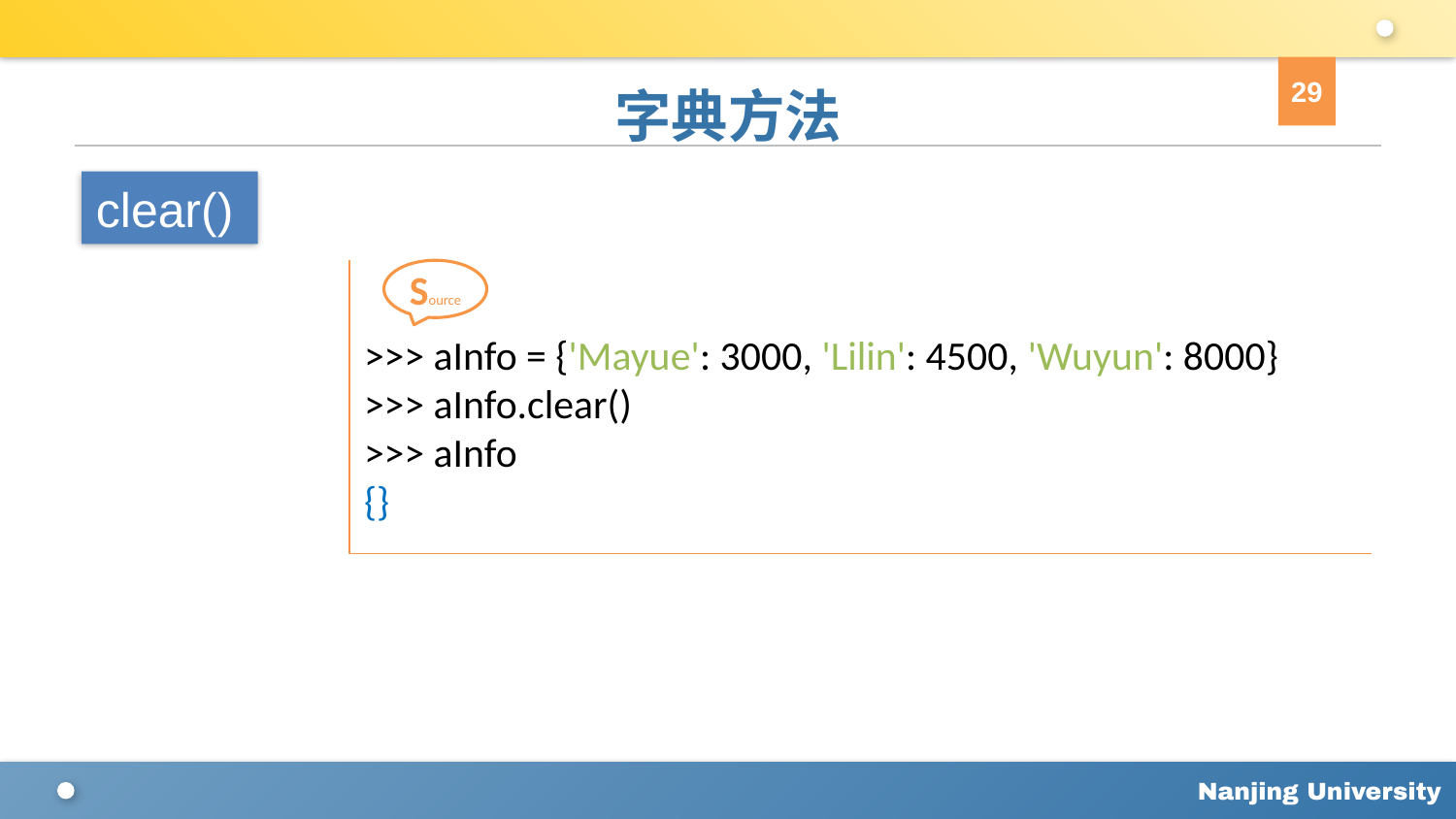

29
# 字典方法
clear()

>>> aInfo = {'Mayue': 3000, 'Lilin': 4500, 'Wuyun': 8000}
>>> aInfo.clear()
>>> aInfo
{}
Source